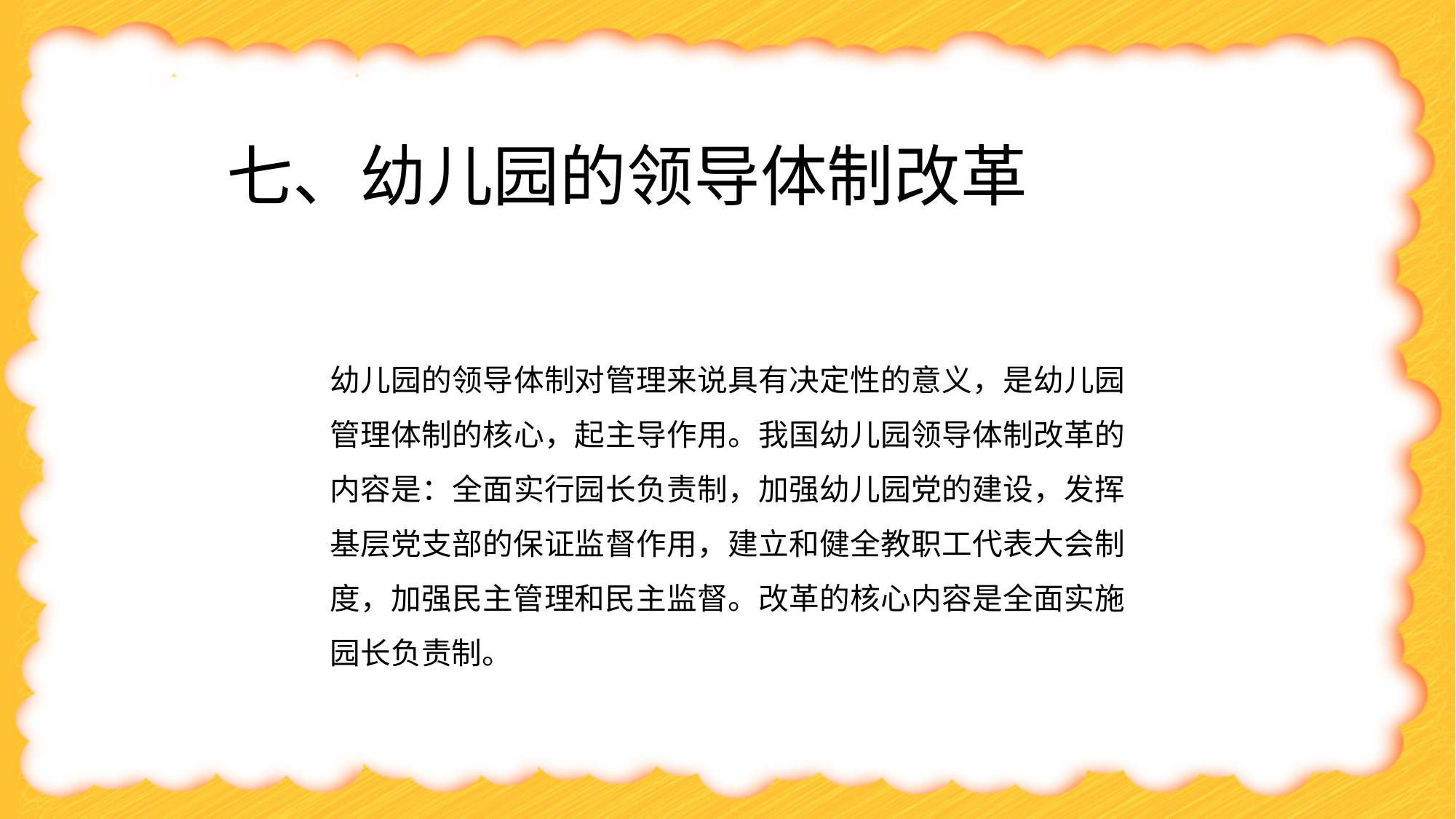

七、幼儿园的领导体制改革
幼儿园的领导体制对管理来说具有决定性的意义，是幼儿园管理体制的核心，起主导作用。我国幼儿园领导体制改革的内容是：全面实行园长负责制，加强幼儿园党的建设，发挥基层党支部的保证监督作用，建立和健全教职工代表大会制度，加强民主管理和民主监督。改革的核心内容是全面实施园长负责制。